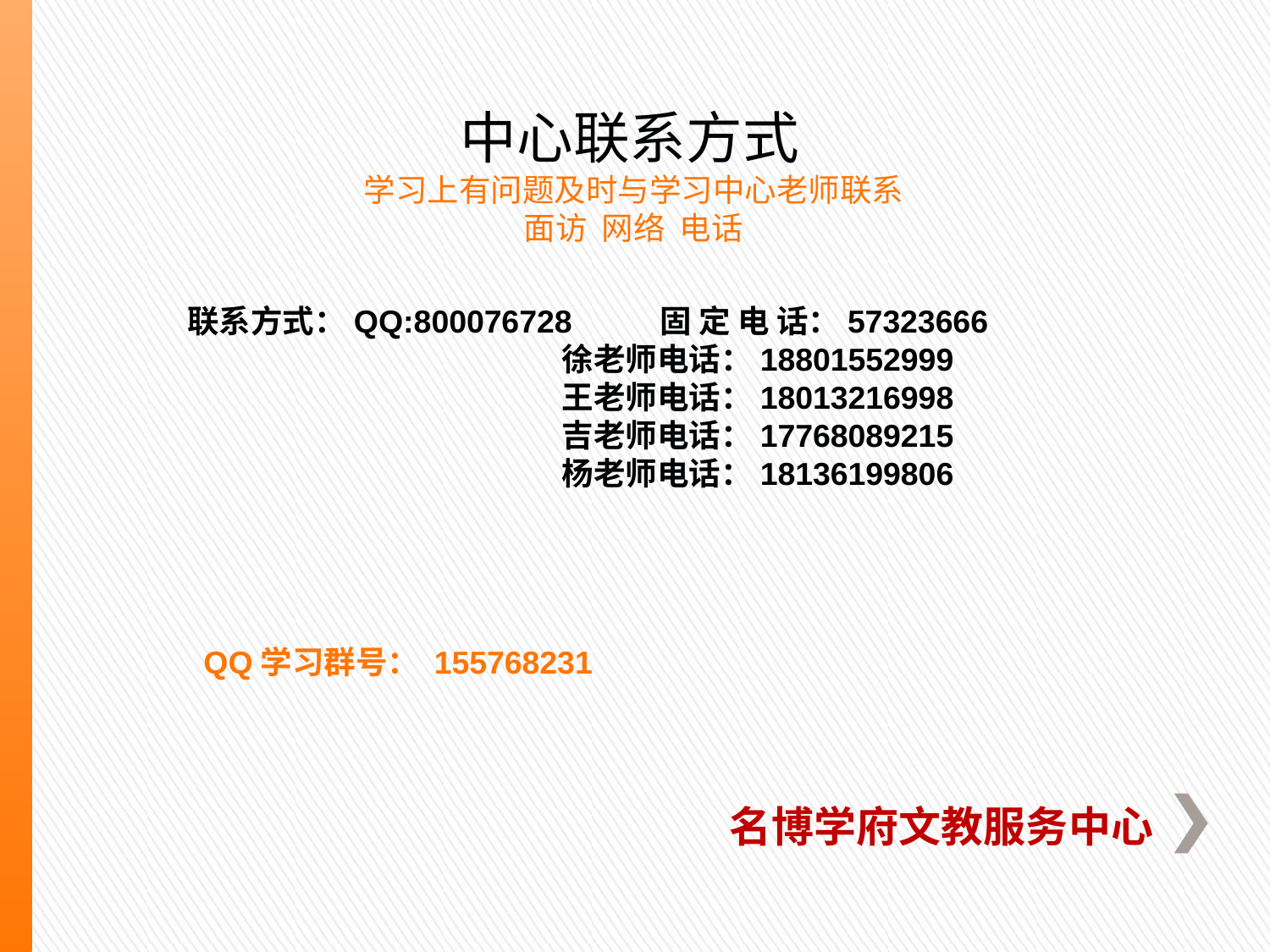

中心联系方式
 学习上有问题及时与学习中心老师联系
  面访  网络  电话
联系方式：QQ:800076728         固 定 电 话：57323666
                                                   徐老师电话：18801552999
                                                   王老师电话：18013216998
                                                   吉老师电话：17768089215
                                                   杨老师电话：18136199806
QQ学习群号： 155768231
名博学府文教服务中心